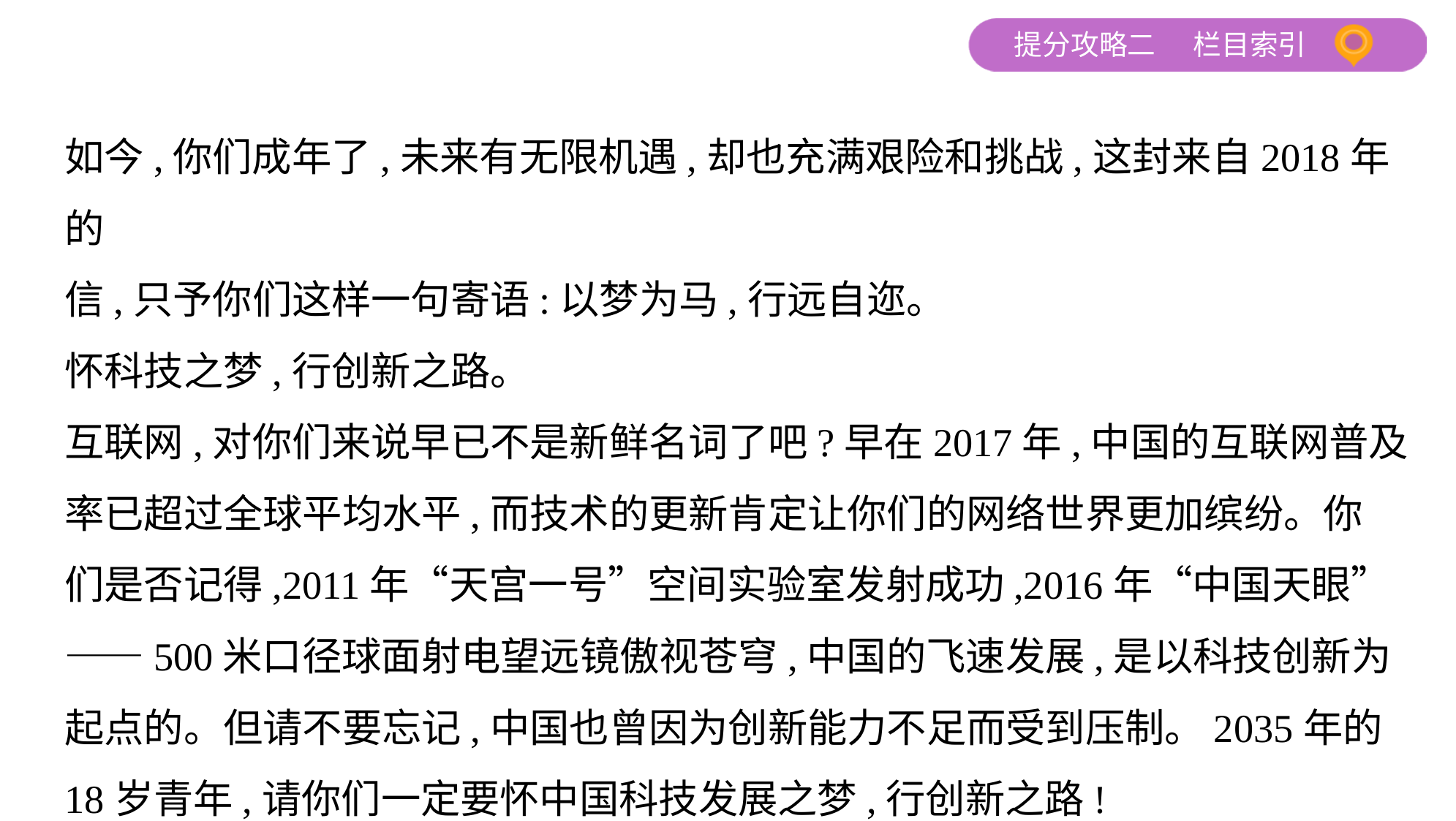

如今,你们成年了,未来有无限机遇,却也充满艰险和挑战,这封来自2018年的
信,只予你们这样一句寄语:以梦为马,行远自迩。
怀科技之梦,行创新之路。
互联网,对你们来说早已不是新鲜名词了吧?早在2017年,中国的互联网普及
率已超过全球平均水平,而技术的更新肯定让你们的网络世界更加缤纷。你
们是否记得,2011年“天宫一号”空间实验室发射成功,2016年“中国天眼”
——500米口径球面射电望远镜傲视苍穹,中国的飞速发展,是以科技创新为
起点的。但请不要忘记,中国也曾因为创新能力不足而受到压制。2035年的
18岁青年,请你们一定要怀中国科技发展之梦,行创新之路!